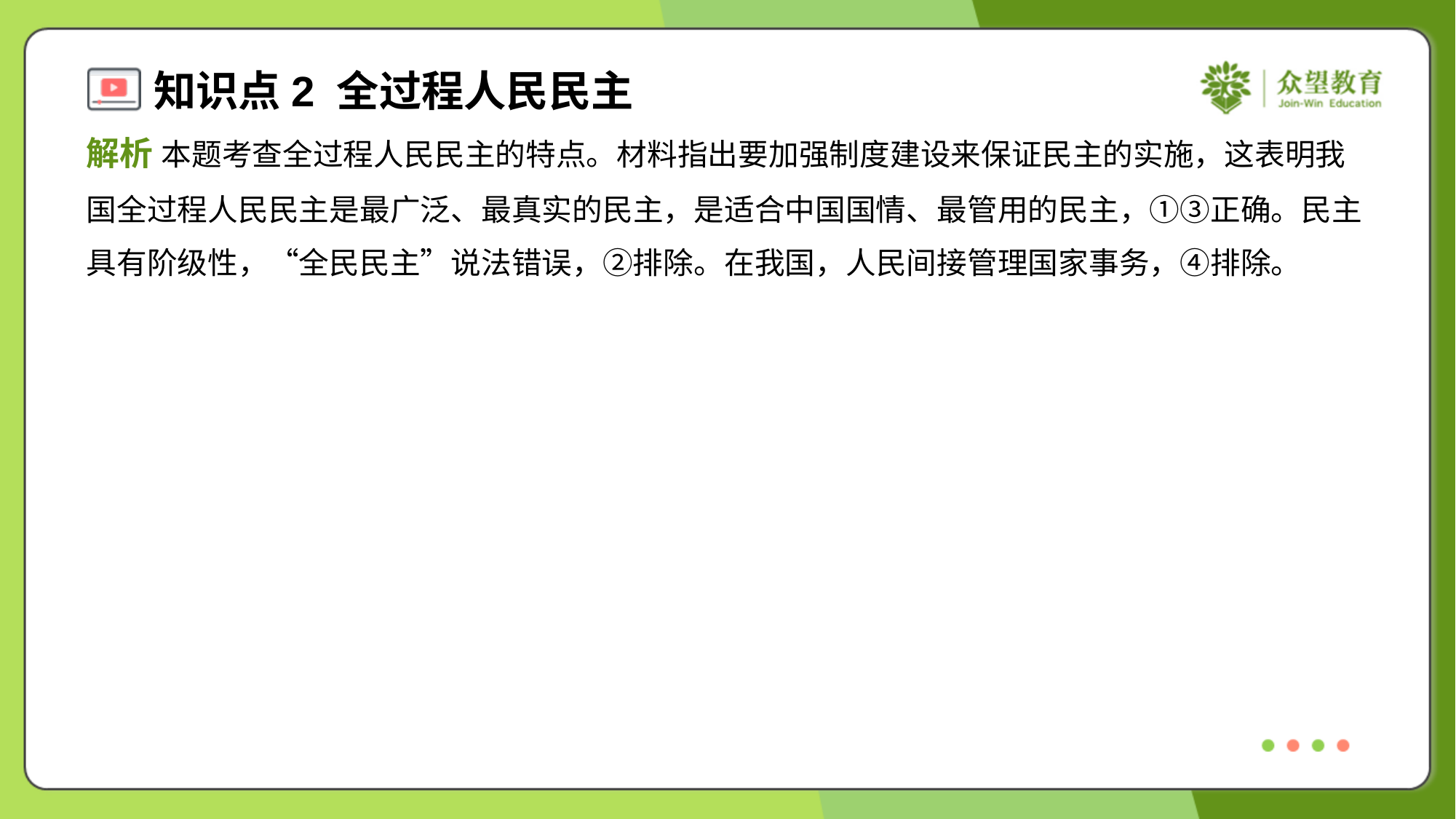

解析 本题考查全过程人民民主的特点。材料指出要加强制度建设来保证民主的实施，这表明我
国全过程人民民主是最广泛、最真实的民主，是适合中国国情、最管用的民主，①③正确。民主
具有阶级性，“全民民主”说法错误，②排除。在我国，人民间接管理国家事务，④排除。